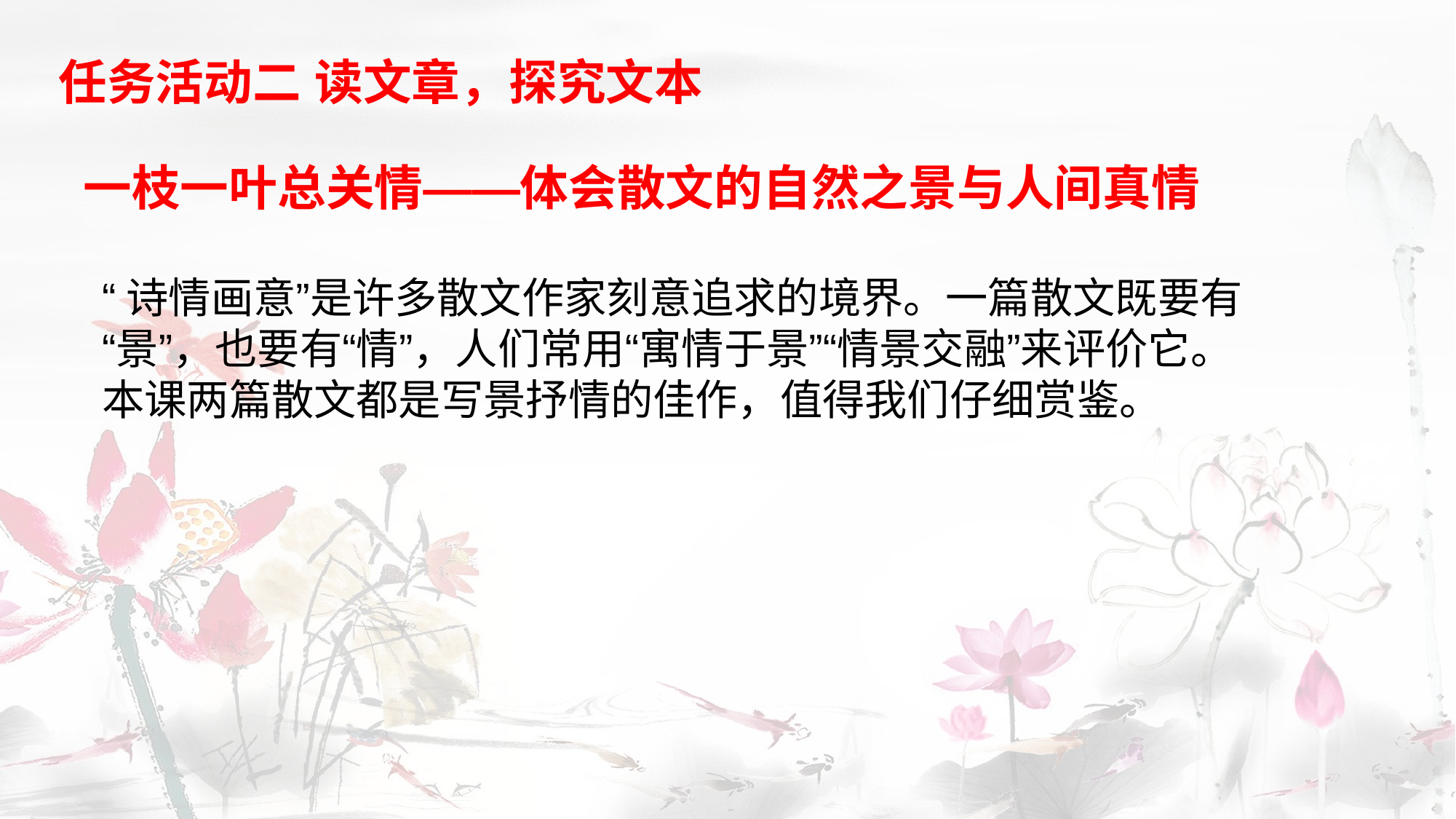

任务活动二 读文章，探究文本
一枝一叶总关情——体会散文的自然之景与人间真情
“诗情画意”是许多散文作家刻意追求的境界。一篇散文既要有“景”，也要有“情”，人们常用“寓情于景”“情景交融”来评价它。本课两篇散文都是写景抒情的佳作，值得我们仔细赏鉴。